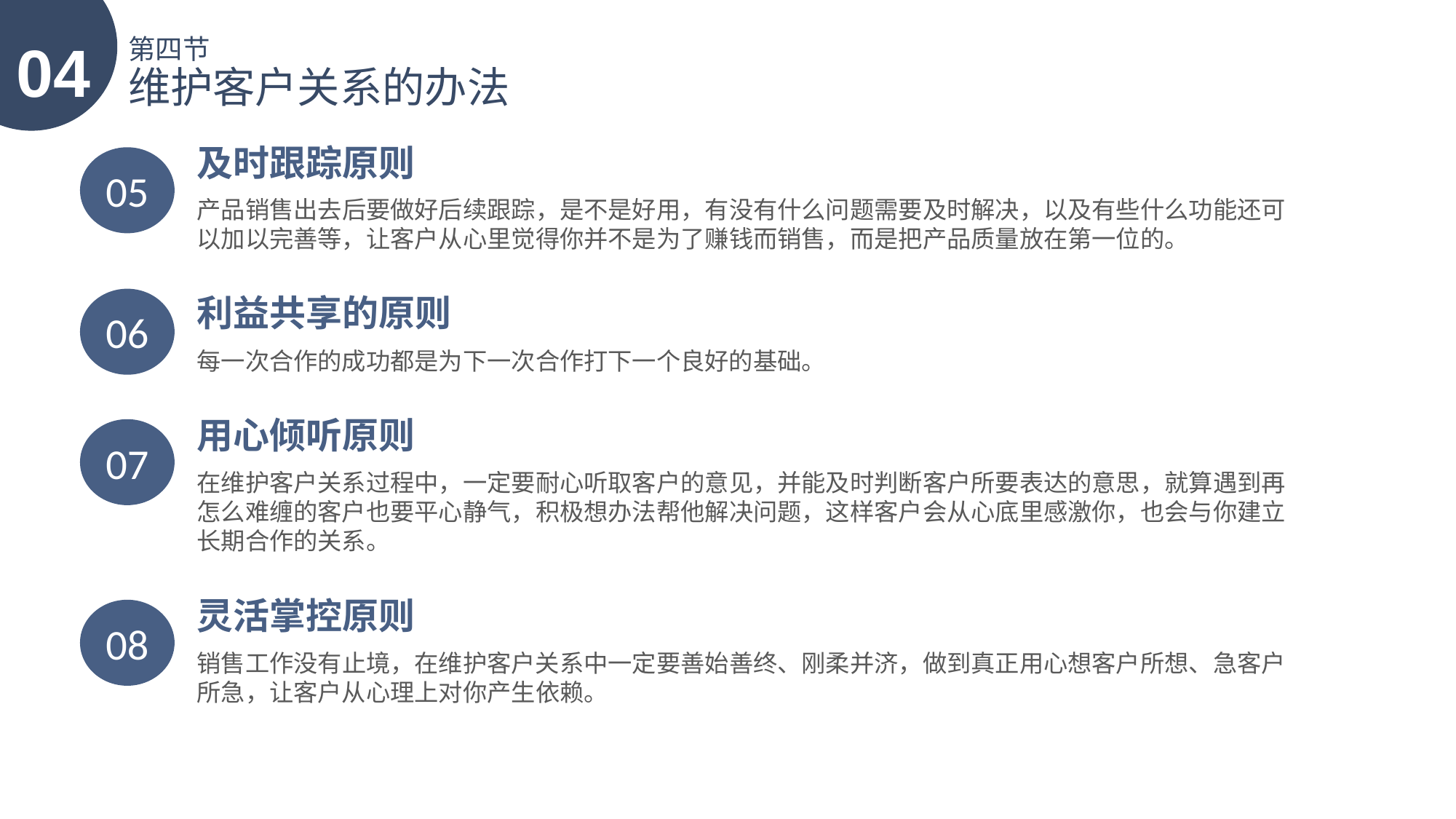

04
第四节
维护客户关系的办法
及时跟踪原则
05
产品销售出去后要做好后续跟踪，是不是好用，有没有什么问题需要及时解决，以及有些什么功能还可
以加以完善等，让客户从心里觉得你并不是为了赚钱而销售，而是把产品质量放在第一位的。
利益共享的原则
06
每一次合作的成功都是为下一次合作打下一个良好的基础。
用心倾听原则
07
在维护客户关系过程中，一定要耐心听取客户的意见，并能及时判断客户所要表达的意思，就算遇到再怎么难缠的客户也要平心静气，积极想办法帮他解决问题，这样客户会从心底里感激你，也会与你建立长期合作的关系。
灵活掌控原则
08
销售工作没有止境，在维护客户关系中一定要善始善终、刚柔并济，做到真正用心想客户所想、急客户所急，让客户从心理上对你产生依赖。